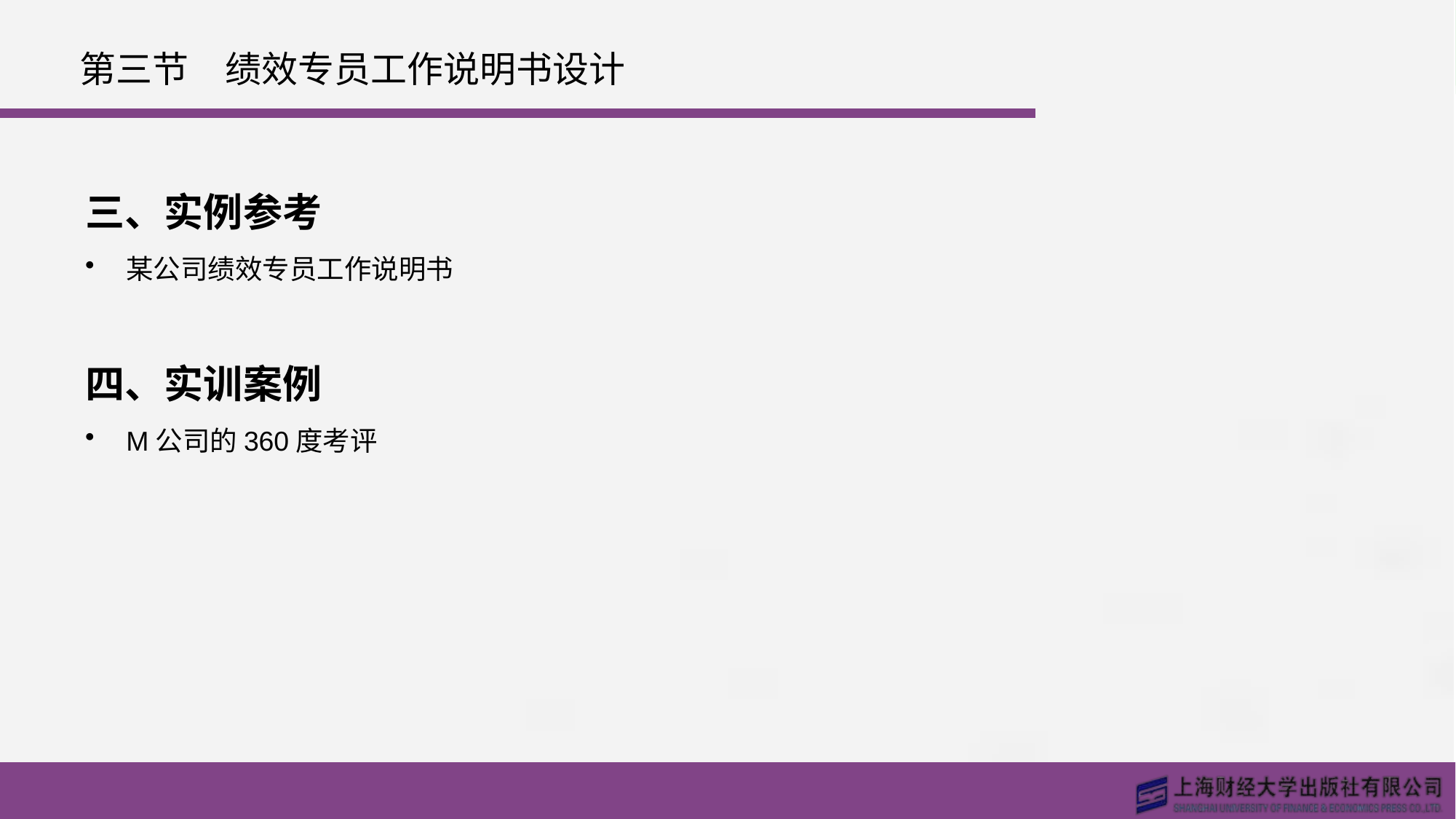

# 第三节　绩效专员工作说明书设计
三、实例参考
某公司绩效专员工作说明书

四、实训案例
M公司的360度考评